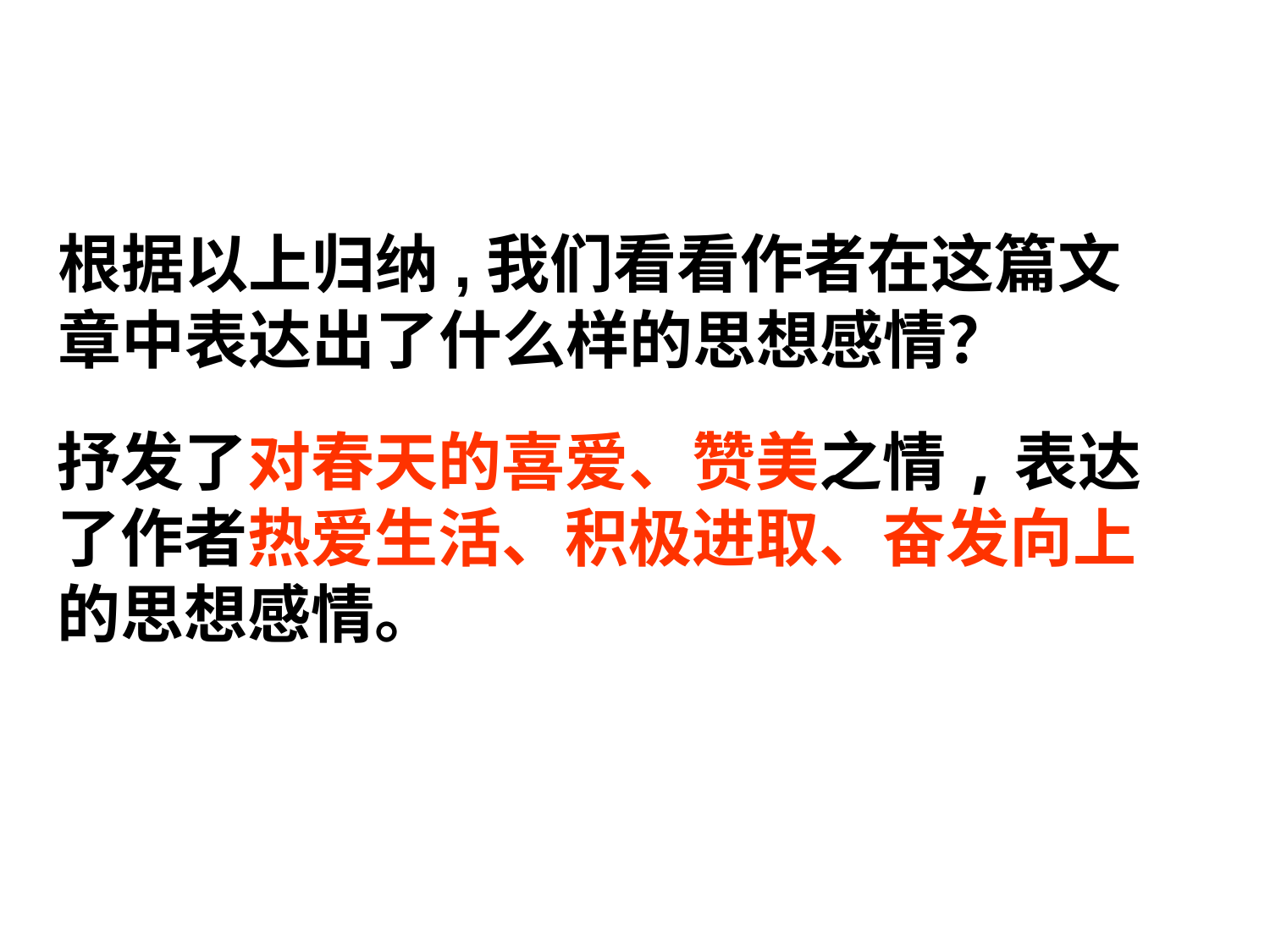

# 根据以上归纳,我们看看作者在这篇文章中表达出了什么样的思想感情？
抒发了对春天的喜爱、赞美之情,表达了作者热爱生活、积极进取、奋发向上的思想感情。